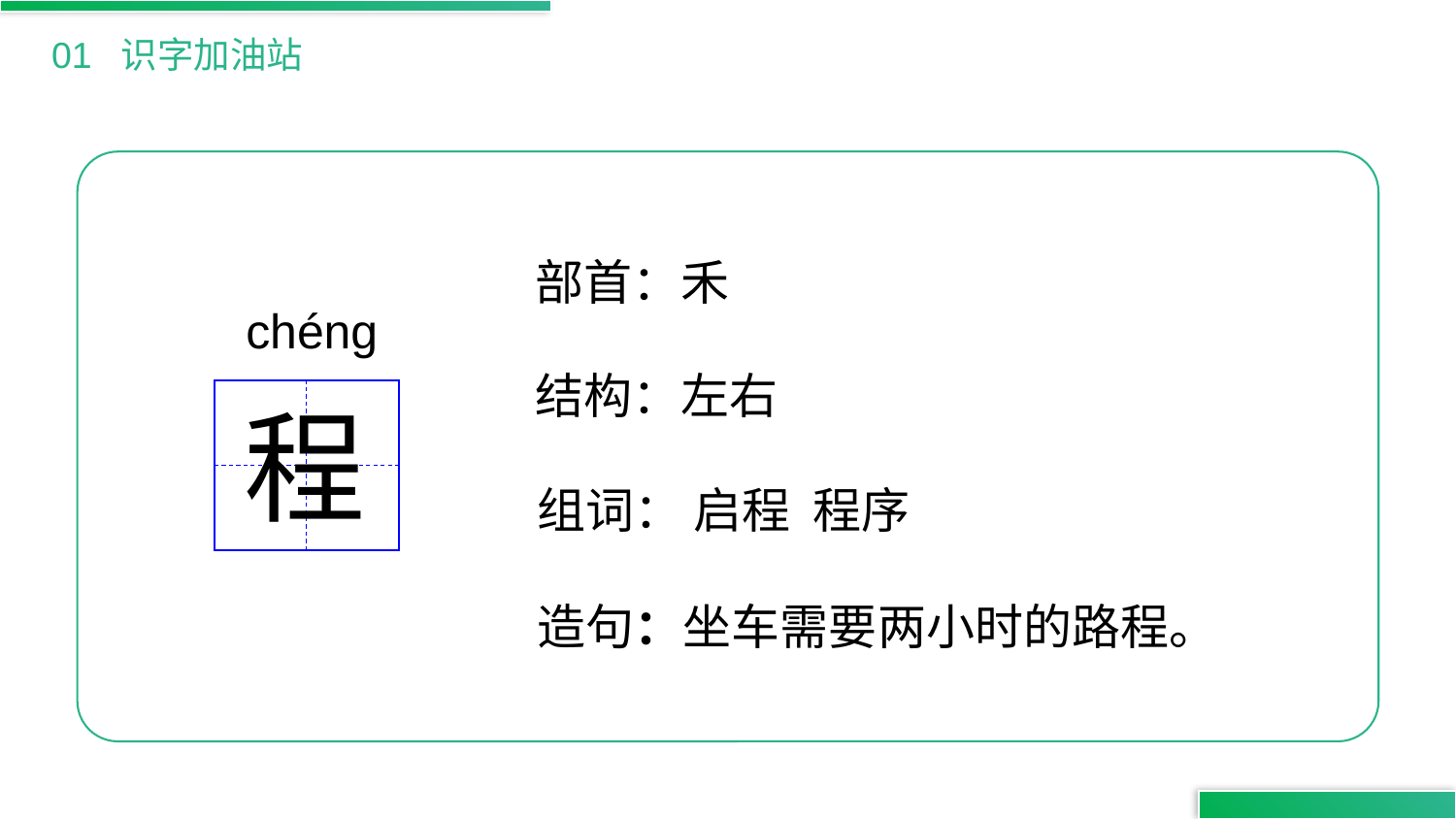

01  识字加油站
部首：禾
chénɡ
结构：左右

程
组词： 启程  程序
造句：坐车需要两小时的路程。